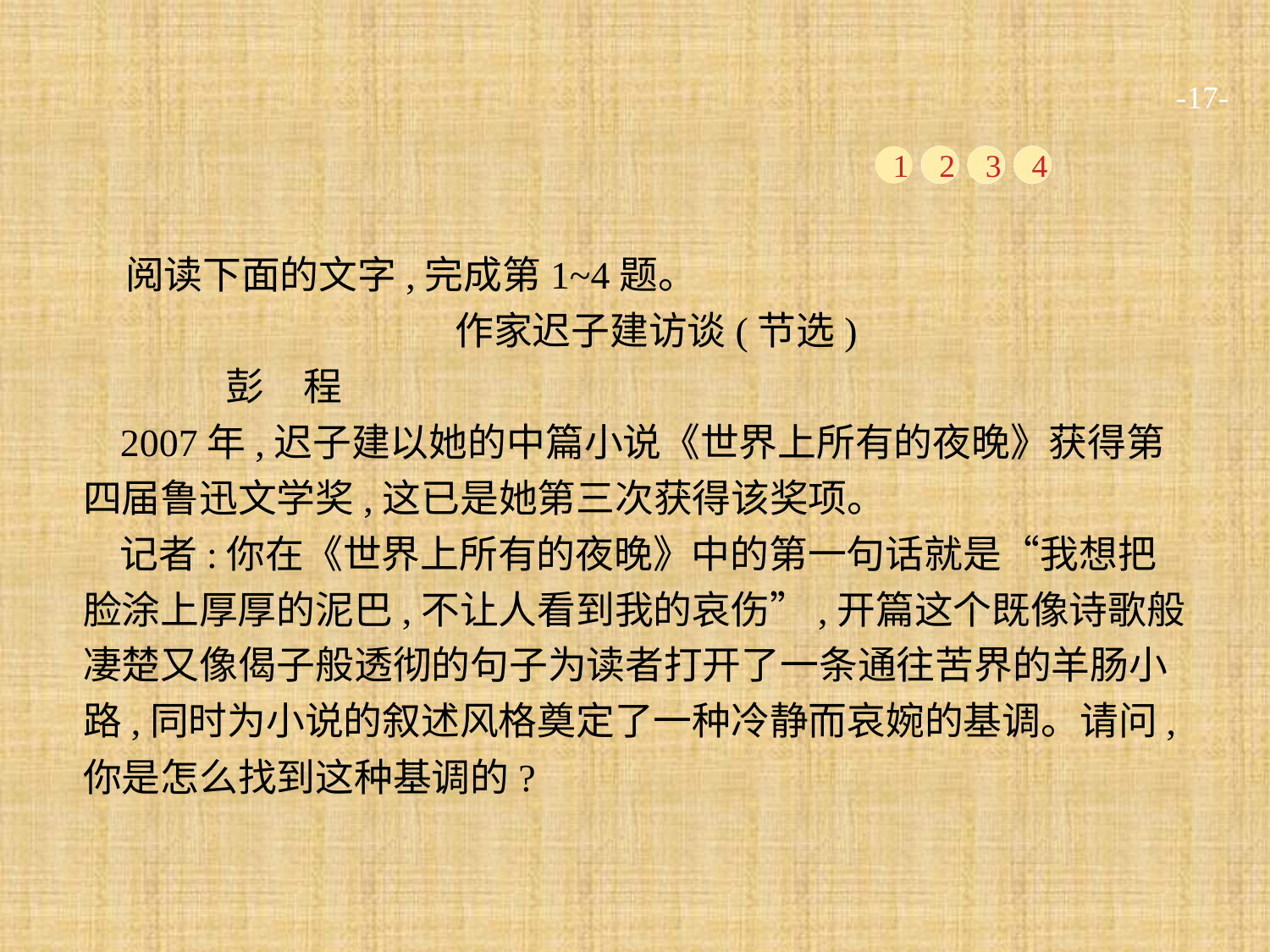

-17-
1
2
3
4
阅读下面的文字,完成第1~4题。
作家迟子建访谈(节选)
	彭　程
2007年,迟子建以她的中篇小说《世界上所有的夜晚》获得第四届鲁迅文学奖,这已是她第三次获得该奖项。
记者:你在《世界上所有的夜晚》中的第一句话就是“我想把脸涂上厚厚的泥巴,不让人看到我的哀伤”,开篇这个既像诗歌般凄楚又像偈子般透彻的句子为读者打开了一条通往苦界的羊肠小路,同时为小说的叙述风格奠定了一种冷静而哀婉的基调。请问,你是怎么找到这种基调的?